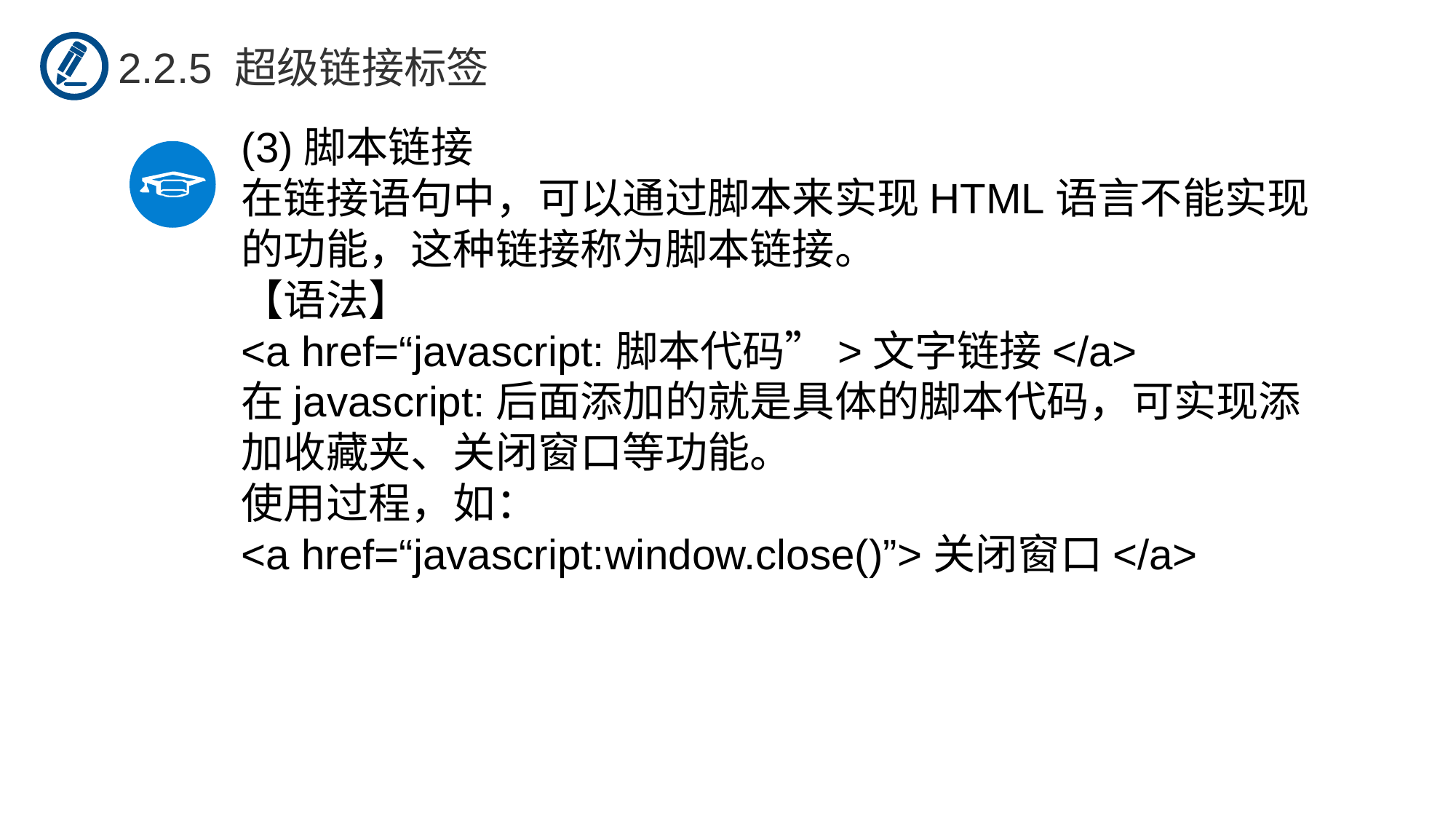

2.2.5 超级链接标签
(3)脚本链接
在链接语句中，可以通过脚本来实现HTML语言不能实现的功能，这种链接称为脚本链接。
【语法】
<a href=“javascript:脚本代码”>文字链接</a>
在javascript:后面添加的就是具体的脚本代码，可实现添加收藏夹、关闭窗口等功能。
使用过程，如：
<a href=“javascript:window.close()”>关闭窗口</a>